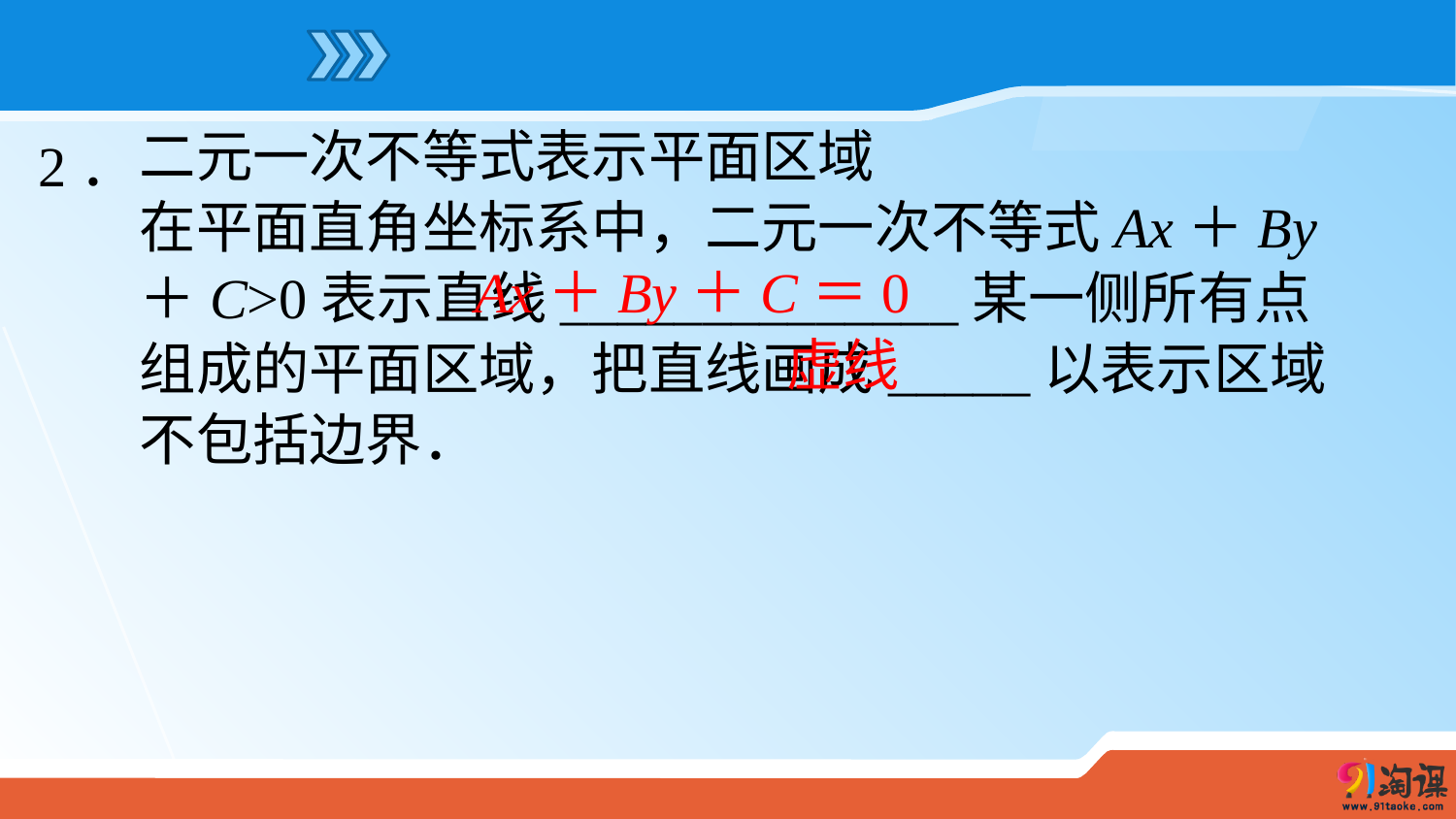

二元一次不等式表示平面区域
在平面直角坐标系中，二元一次不等式Ax＋By＋C>0表示直线______________某一侧所有点组成的平面区域，把直线画成_____以表示区域不包括边界．

2．
Ax＋By＋C＝0
虚线